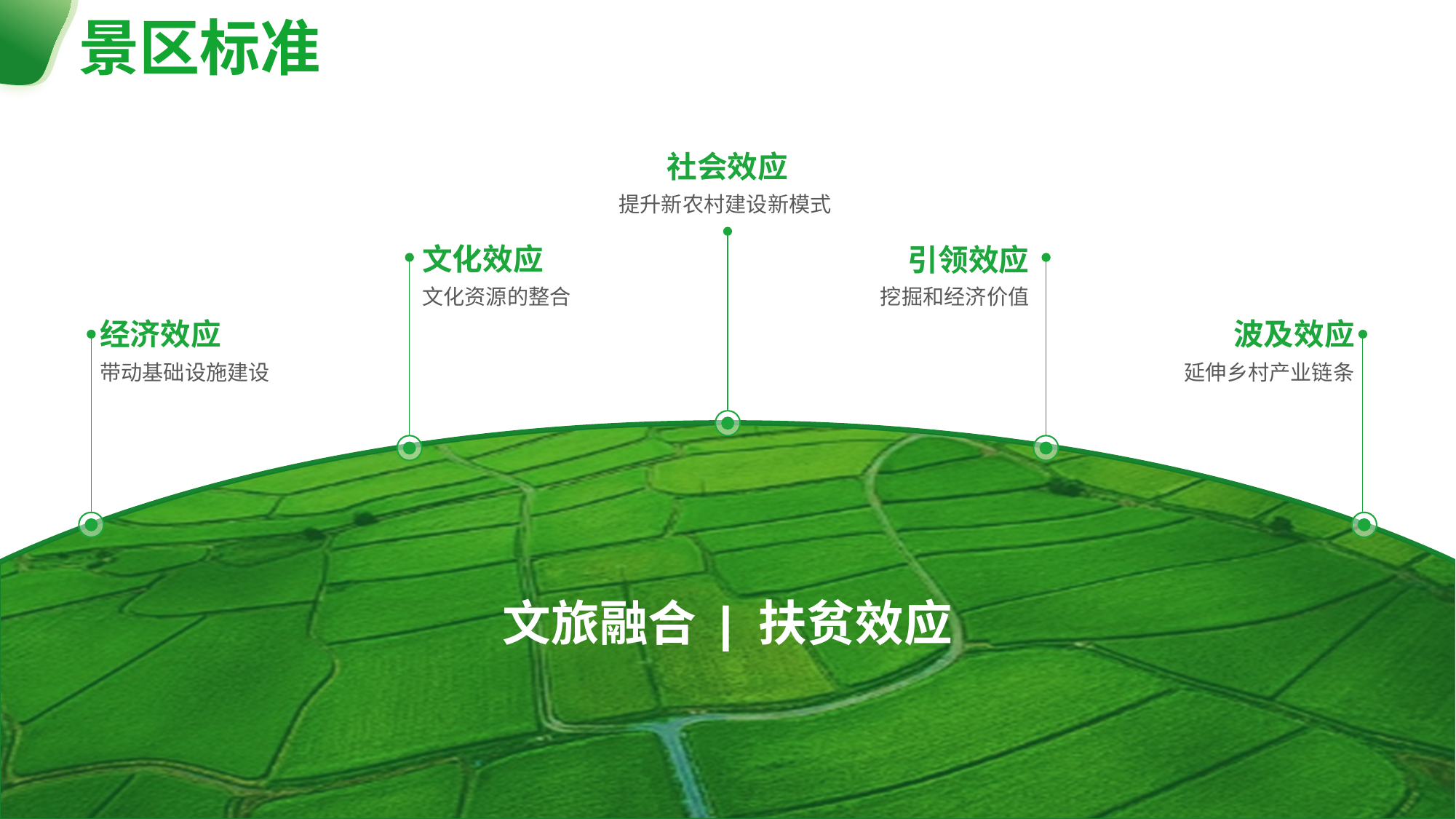

景区标准
社会效应
提升新农村建设新模式

文化效应
文化资源的整合
引领效应
挖掘和经济价值

经济效应
带动基础设施建设
波及效应
延伸乡村产业链条

文旅融合 | 扶贫效应